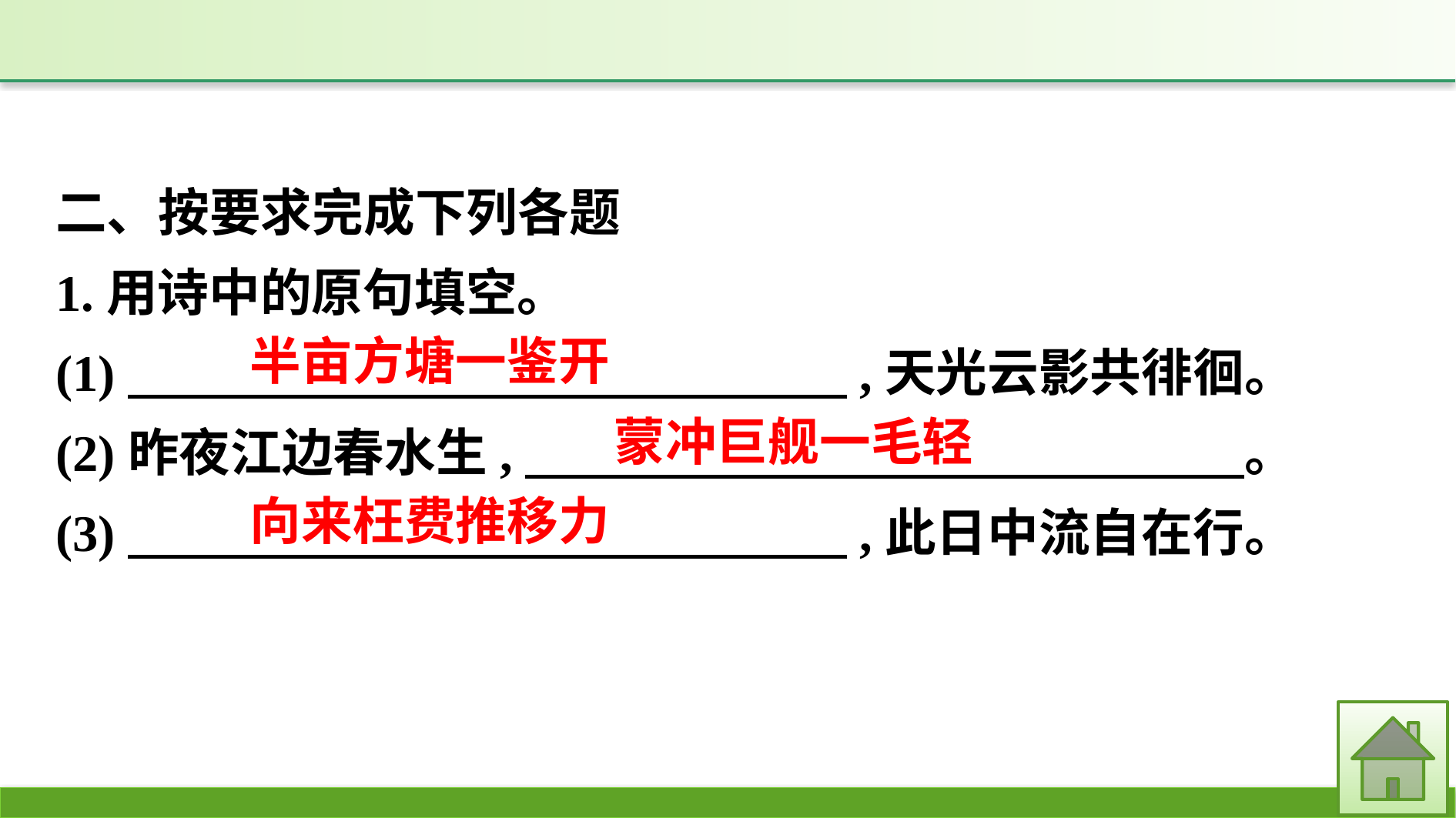

二、按要求完成下列各题
1.用诗中的原句填空。
(1)　　　　　　　　　　　　　　,天光云影共徘徊。
(2)昨夜江边春水生,　　　　　　　　　　　　　　。
(3)　　　　　　　　　　　　　　,此日中流自在行。
半亩方塘一鉴开
蒙冲巨舰一毛轻
向来枉费推移力